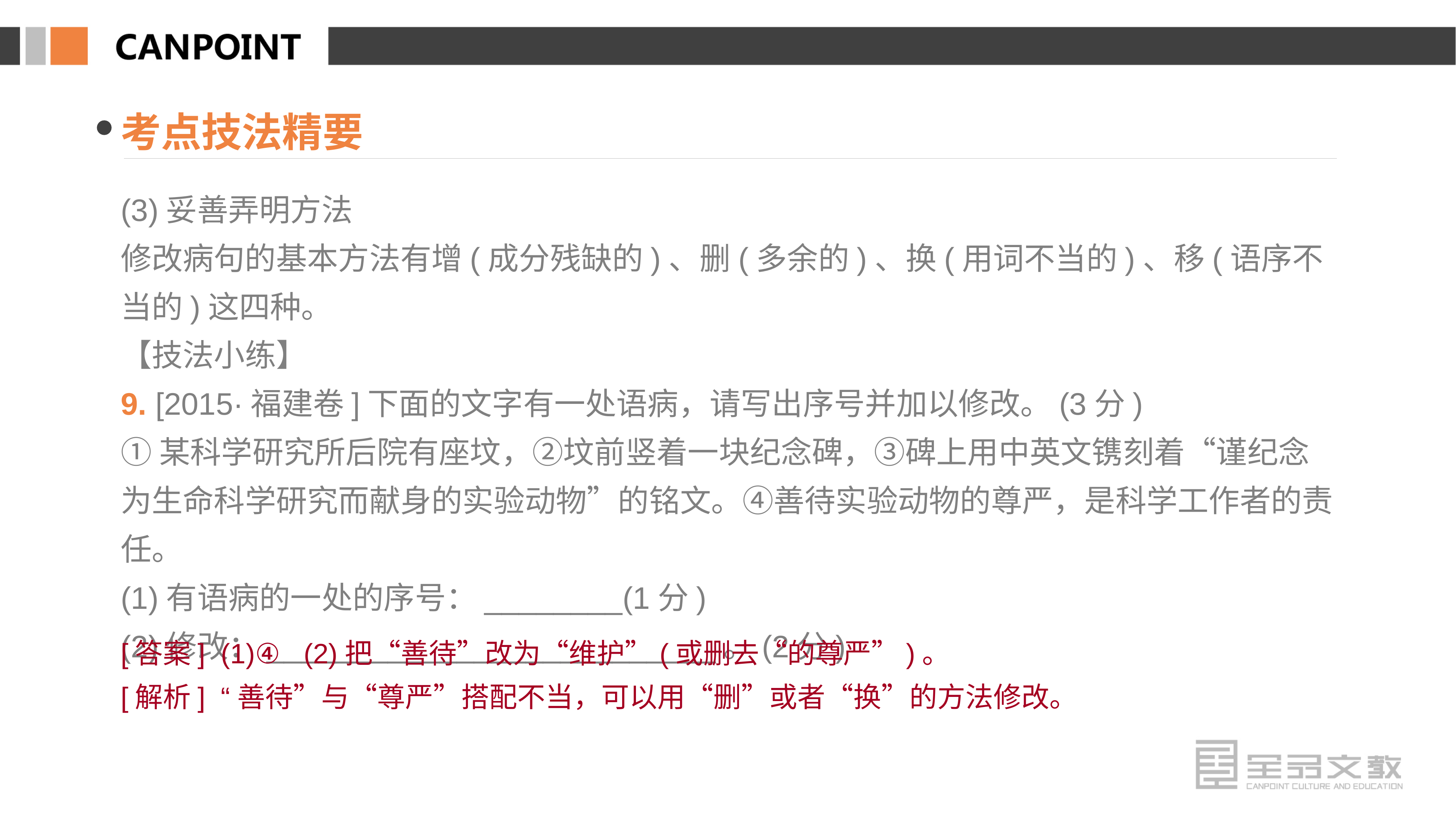

考点技法精要

(3)妥善弄明方法
修改病句的基本方法有增(成分残缺的)、删(多余的)、换(用词不当的)、移(语序不当的)这四种。
【技法小练】
9. [2015·福建卷]下面的文字有一处语病，请写出序号并加以修改。(3分)
①某科学研究所后院有座坟，②坟前竖着一块纪念碑，③碑上用中英文镌刻着“谨纪念为生命科学研究而献身的实验动物”的铭文。④善待实验动物的尊严，是科学工作者的责任。
(1)有语病的一处的序号：________(1分)
(2)修改：__________________________。(2分)
[答案]  (1)④   (2)把“善待”改为“维护”(或删去“的尊严”)。
[解析]  “善待”与“尊严”搭配不当，可以用“删”或者“换”的方法修改。